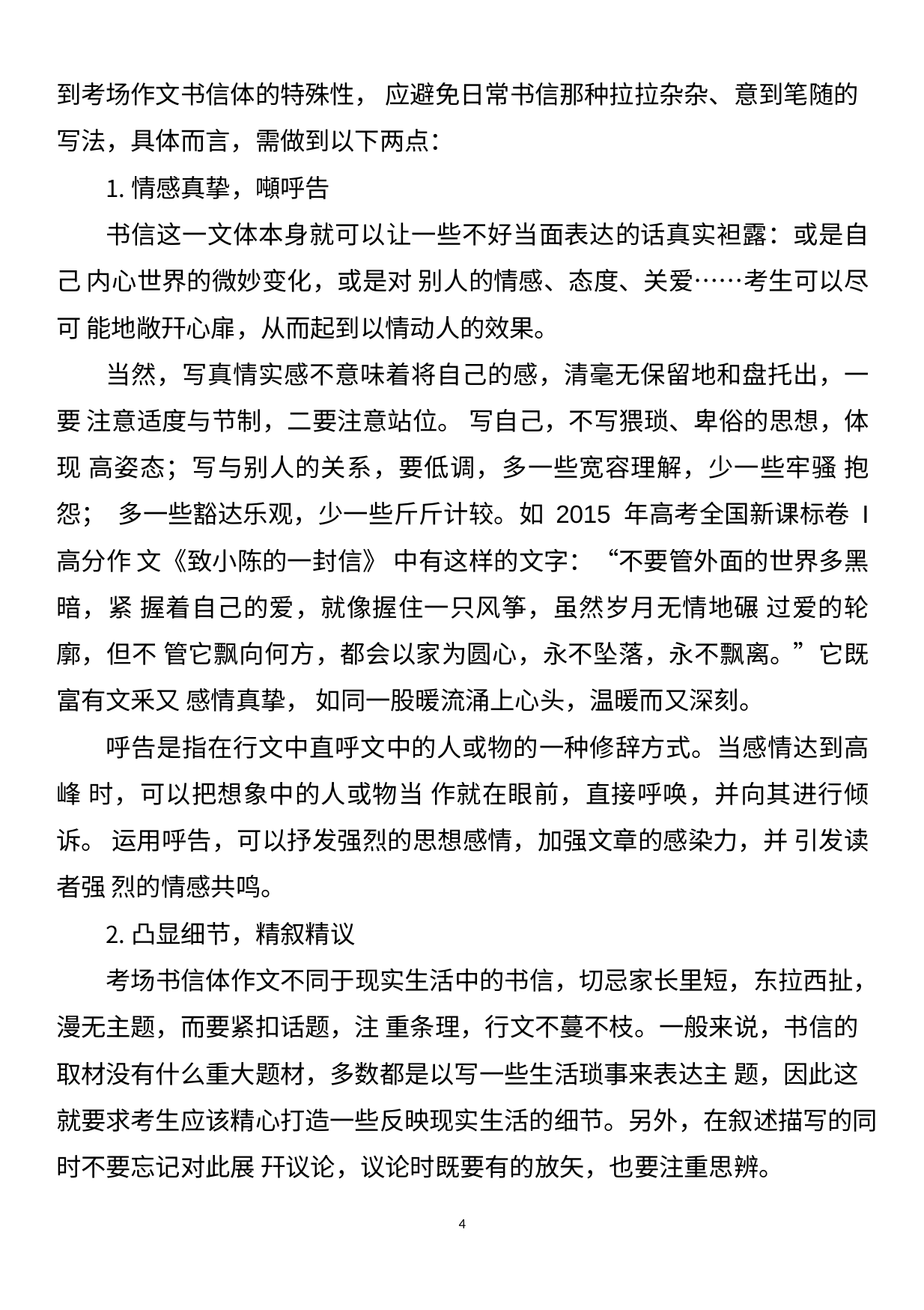

到考场作文书信体的特殊性， 应避免日常书信那种拉拉杂杂、意到笔随的 写法，具体而言，需做到以下两点：
情感真挚，噸呼告
书信这一文体本身就可以让一些不好当面表达的话真实袒露：或是自己 内心世界的微妙变化，或是对 别人的情感、态度、关爱……考生可以尽可 能地敞幵心扉，从而起到以情动人的效果。
当然，写真情实感不意味着将自己的感，清毫无保留地和盘托出，一要 注意适度与节制，二要注意站位。 写自己，不写猥琐、卑俗的思想，体现 高姿态；写与别人的关系，要低调，多一些宽容理解，少一些牢骚 抱怨；  多一些豁达乐观，少一些斤斤计较。如 2015 年高考全国新课标卷I 高分作 文《致小陈的一封信》 中有这样的文字：“不要管外面的世界多黑暗，紧 握着自己的爱，就像握住一只风筝，虽然岁月无情地碾 过爱的轮廓，但不 管它飘向何方，都会以家为圆心，永不坠落，永不飘离。”它既富有文釆又 感情真挚， 如同一股暖流涌上心头，温暖而又深刻。
呼告是指在行文中直呼文中的人或物的一种修辞方式。当感情达到高峰 时，可以把想象中的人或物当 作就在眼前，直接呼唤，并向其进行倾诉。 运用呼告，可以抒发强烈的思想感情，加强文章的感染力，并 引发读者强 烈的情感共鸣。
凸显细节，精叙精议
考场书信体作文不同于现实生活中的书信，切忌家长里短，东拉西扯， 漫无主题，而要紧扣话题，注 重条理，行文不蔓不枝。一般来说，书信的 取材没有什么重大题材，多数都是以写一些生活琐事来表达主 题，因此这 就要求考生应该精心打造一些反映现实生活的细节。另外，在叙述描写的同 时不要忘记对此展 幵议论，议论时既要有的放矢，也要注重思辨。
4